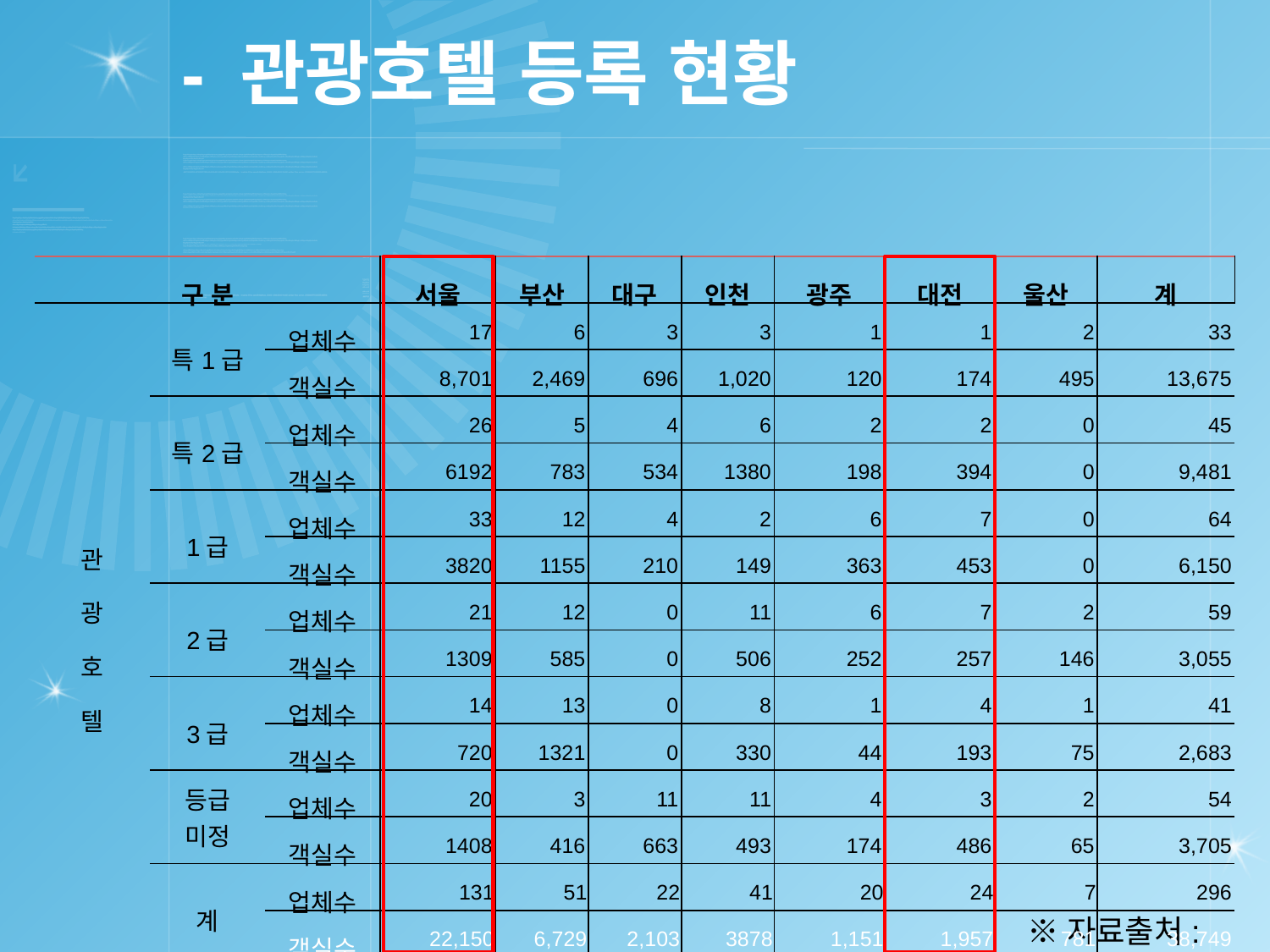

# - 관광호텔 등록 현황

| 구 분 |  |  | 서울 | 부산 | 대구 | 인천 | 광주 | 대전 | 울산 | 계 |
| --- | --- | --- | --- | --- | --- | --- | --- | --- | --- | --- |
| 관 광 호 텔 | 특1급 | 업체수 | 17 | 6 | 3 | 3 | 1 | 1 | 2 | 33 |
|  |  | 객실수 | 8,701 | 2,469 | 696 | 1,020 | 120 | 174 | 495 | 13,675 |
|  | 특2급 | 업체수 | 26 | 5 | 4 | 6 | 2 | 2 | 0 | 45 |
|  |  | 객실수 | 6192 | 783 | 534 | 1380 | 198 | 394 | 0 | 9,481 |
|  | 1급 | 업체수 | 33 | 12 | 4 | 2 | 6 | 7 | 0 | 64 |
|  |  | 객실수 | 3820 | 1155 | 210 | 149 | 363 | 453 | 0 | 6,150 |
|  | 2급 | 업체수 | 21 | 12 | 0 | 11 | 6 | 7 | 2 | 59 |
|  |  | 객실수 | 1309 | 585 | 0 | 506 | 252 | 257 | 146 | 3,055 |
|  | 3급 | 업체수 | 14 | 13 | 0 | 8 | 1 | 4 | 1 | 41 |
|  |  | 객실수 | 720 | 1321 | 0 | 330 | 44 | 193 | 75 | 2,683 |
|  | 등급 미정 | 업체수 | 20 | 3 | 11 | 11 | 4 | 3 | 2 | 54 |
|  |  | 객실수 | 1408 | 416 | 663 | 493 | 174 | 486 | 65 | 3,705 |
|  | 계 | 업체수 | 131 | 51 | 22 | 41 | 20 | 24 | 7 | 296 |
|  |  | 객실수 | 22,150 | 6,729 | 2,103 | 3878 | 1,151 | 1,957 | 781 | 38,749 |
※자료출처: 문화체육관광부